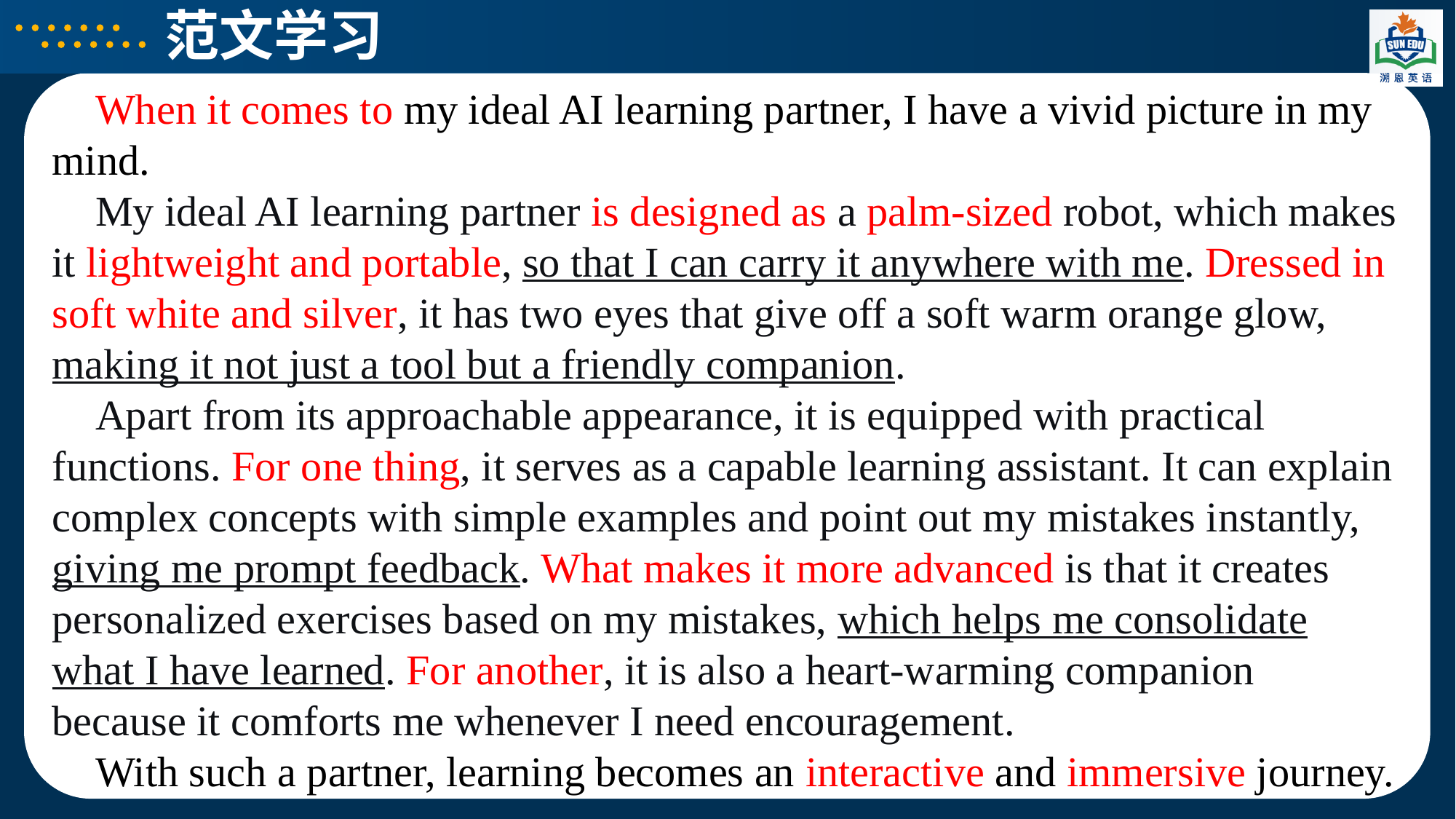

范文学习

When it comes to my ideal AI learning partner, I have a vivid picture in my mind.
My ideal AI learning partner is designed as a palm-sized robot, which makes it lightweight and portable, so that I can carry it anywhere with me. Dressed in soft white and silver, it has two eyes that give off a soft warm orange glow, making it not just a tool but a friendly companion.
Apart from its approachable appearance, it is equipped with practical functions. For one thing, it serves as a capable learning assistant. It can explain complex concepts with simple examples and point out my mistakes instantly, giving me prompt feedback. What makes it more advanced is that it creates personalized exercises based on my mistakes, which helps me consolidate what I have learned. For another, it is also a heart-warming companion because it comforts me whenever I need encouragement.
With such a partner, learning becomes an interactive and immersive journey.